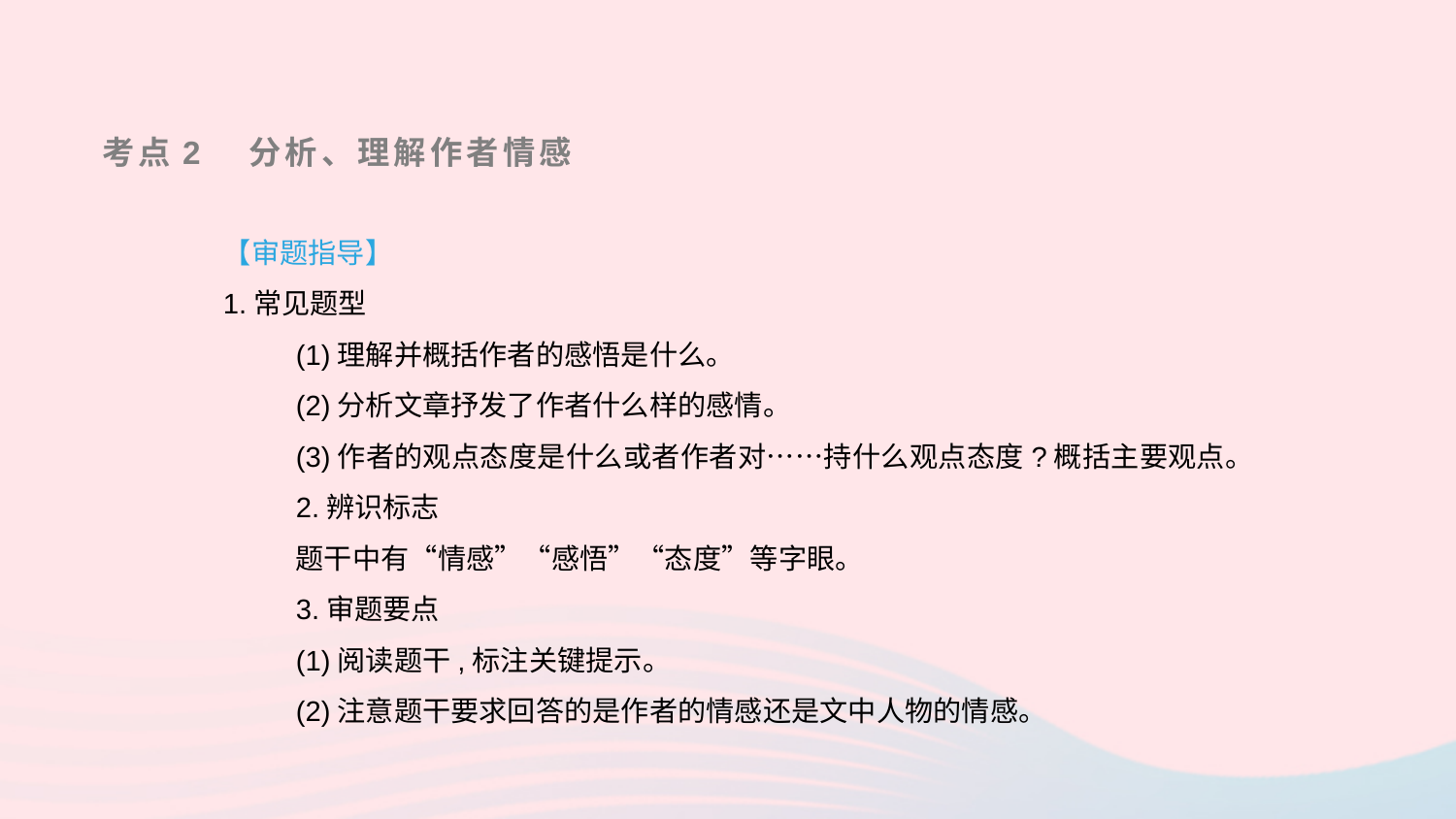

考点2　分析、理解作者情感
【审题指导】
1.常见题型
(1)理解并概括作者的感悟是什么。
(2)分析文章抒发了作者什么样的感情。
(3)作者的观点态度是什么或者作者对……持什么观点态度?概括主要观点。
2.辨识标志
题干中有“情感”“感悟”“态度”等字眼。
3.审题要点
(1)阅读题干,标注关键提示。
(2)注意题干要求回答的是作者的情感还是文中人物的情感。